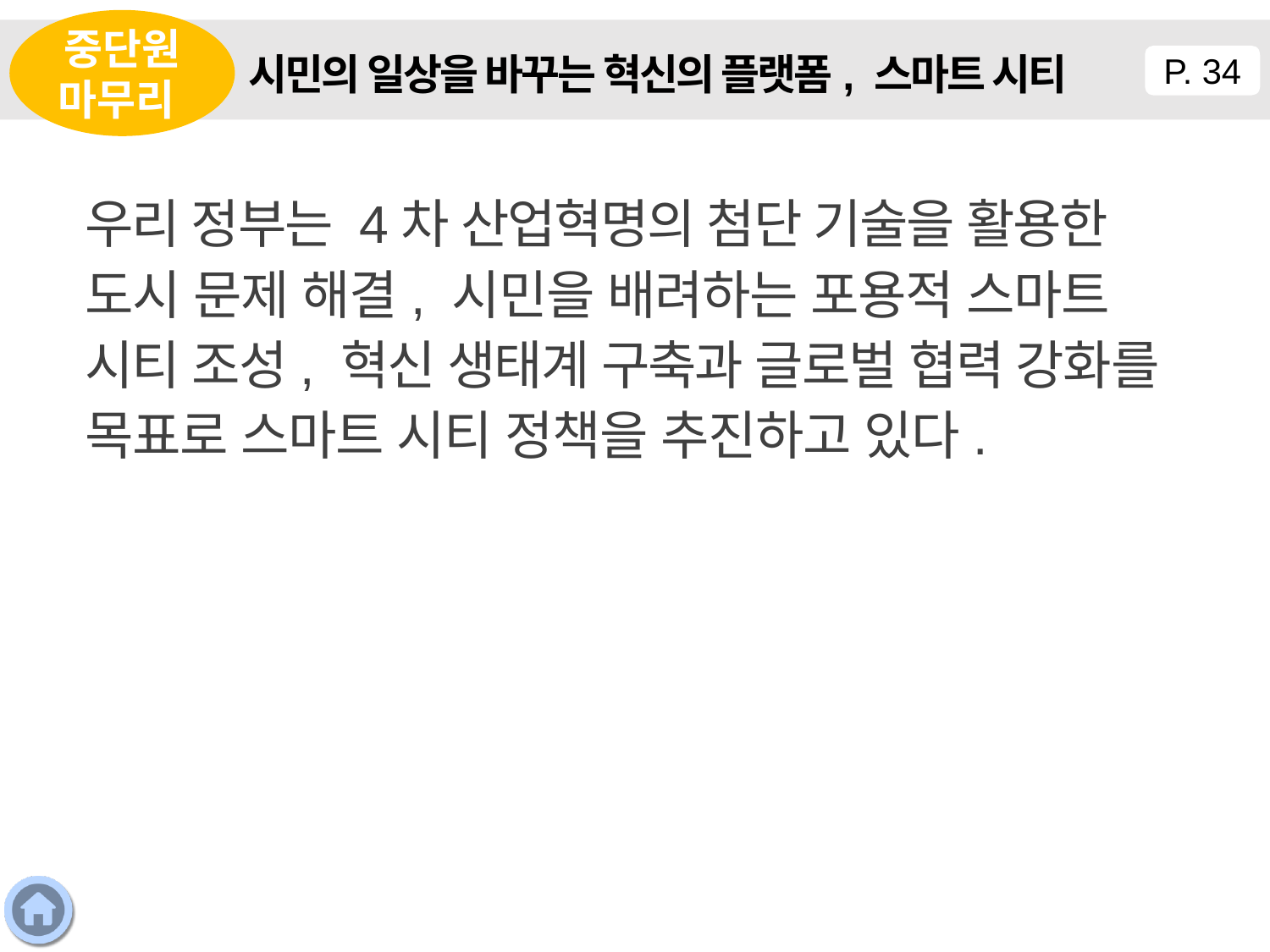

중단원 마무리

시민의 일상을 바꾸는 혁신의 플랫폼, 스마트 시티
P. 34
우리 정부는 4차 산업혁명의 첨단 기술을 활용한 도시 문제 해결, 시민을 배려하는 포용적 스마트 시티 조성, 혁신 생태계 구축과 글로벌 협력 강화를 목표로 스마트 시티 정책을 추진하고 있다.